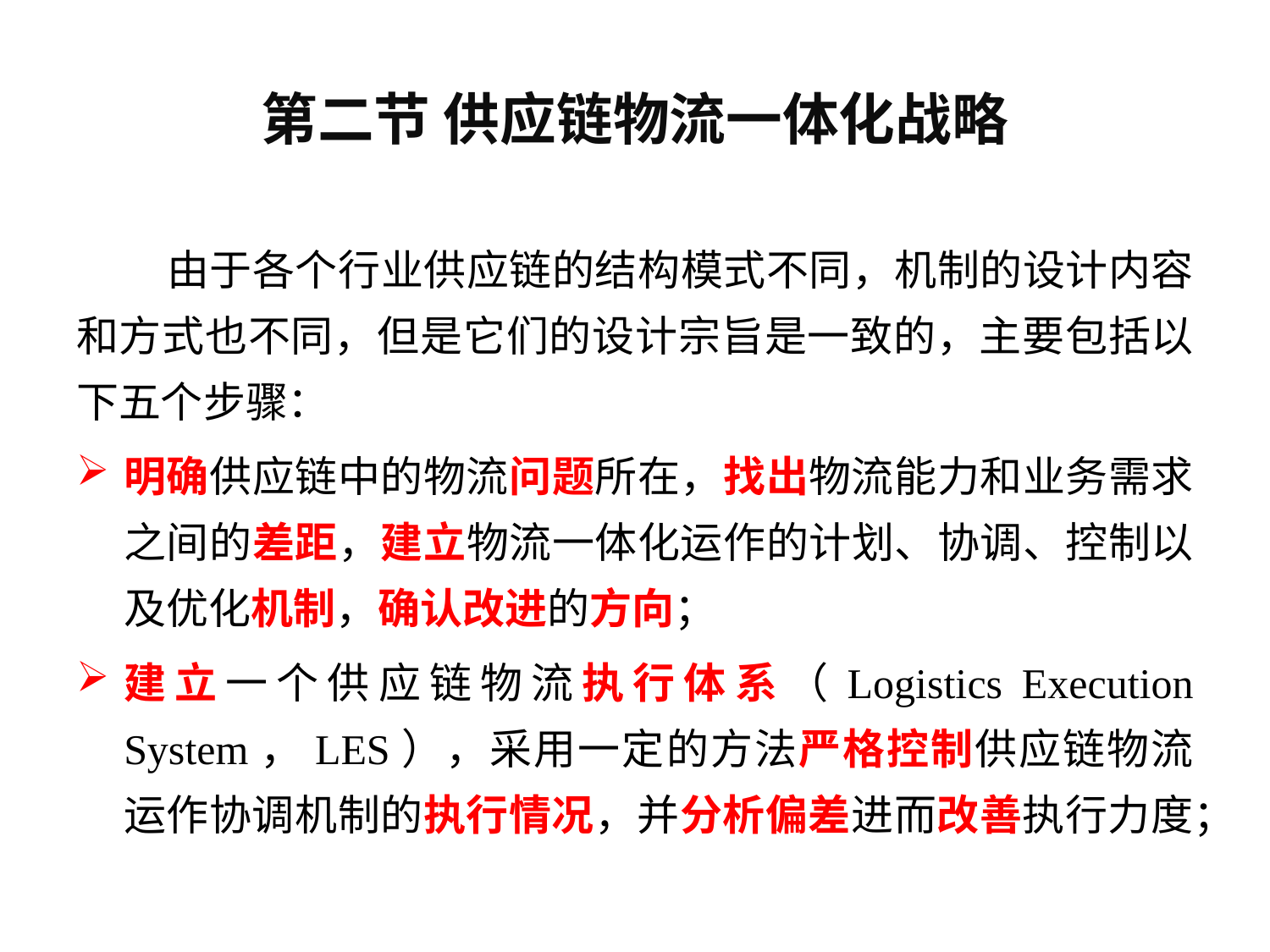

# 第二节 供应链物流一体化战略
        由于各个行业供应链的结构模式不同，机制的设计内容和方式也不同，但是它们的设计宗旨是一致的，主要包括以下五个步骤：
明确供应链中的物流问题所在，找出物流能力和业务需求之间的差距，建立物流一体化运作的计划、协调、控制以及优化机制，确认改进的方向；
建立一个供应链物流执行体系（Logistics Execution System，LES），采用一定的方法严格控制供应链物流运作协调机制的执行情况，并分析偏差进而改善执行力度；